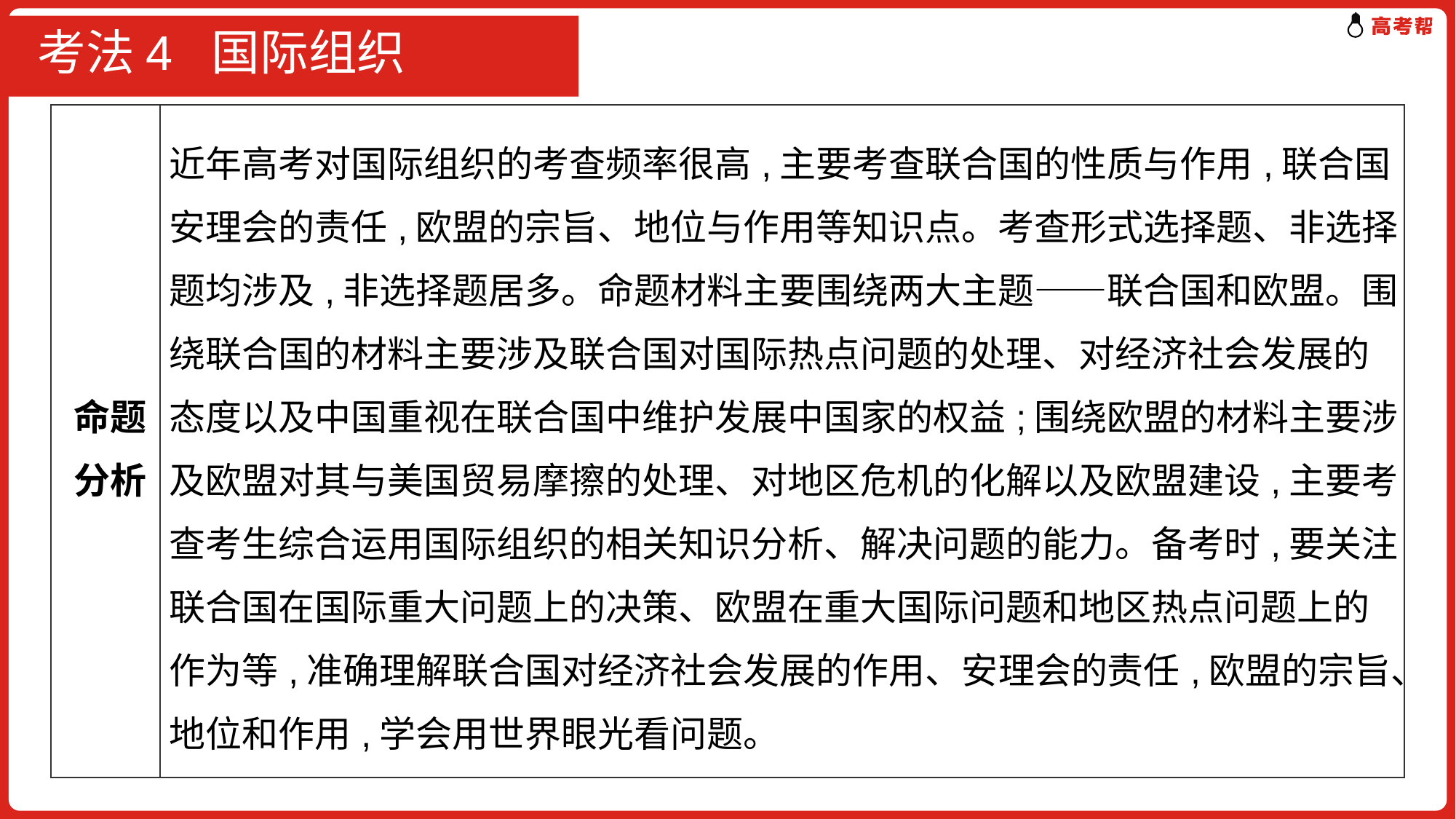

# 考法4  国际组织
| 命题分析 | 近年高考对国际组织的考查频率很高,主要考查联合国的性质与作用,联合国安理会的责任,欧盟的宗旨、地位与作用等知识点。考查形式选择题、非选择题均涉及,非选择题居多。命题材料主要围绕两大主题——联合国和欧盟。围绕联合国的材料主要涉及联合国对国际热点问题的处理、对经济社会发展的态度以及中国重视在联合国中维护发展中国家的权益;围绕欧盟的材料主要涉及欧盟对其与美国贸易摩擦的处理、对地区危机的化解以及欧盟建设,主要考查考生综合运用国际组织的相关知识分析、解决问题的能力。备考时,要关注联合国在国际重大问题上的决策、欧盟在重大国际问题和地区热点问题上的作为等,准确理解联合国对经济社会发展的作用、安理会的责任,欧盟的宗旨、地位和作用,学会用世界眼光看问题。 |
| --- | --- |